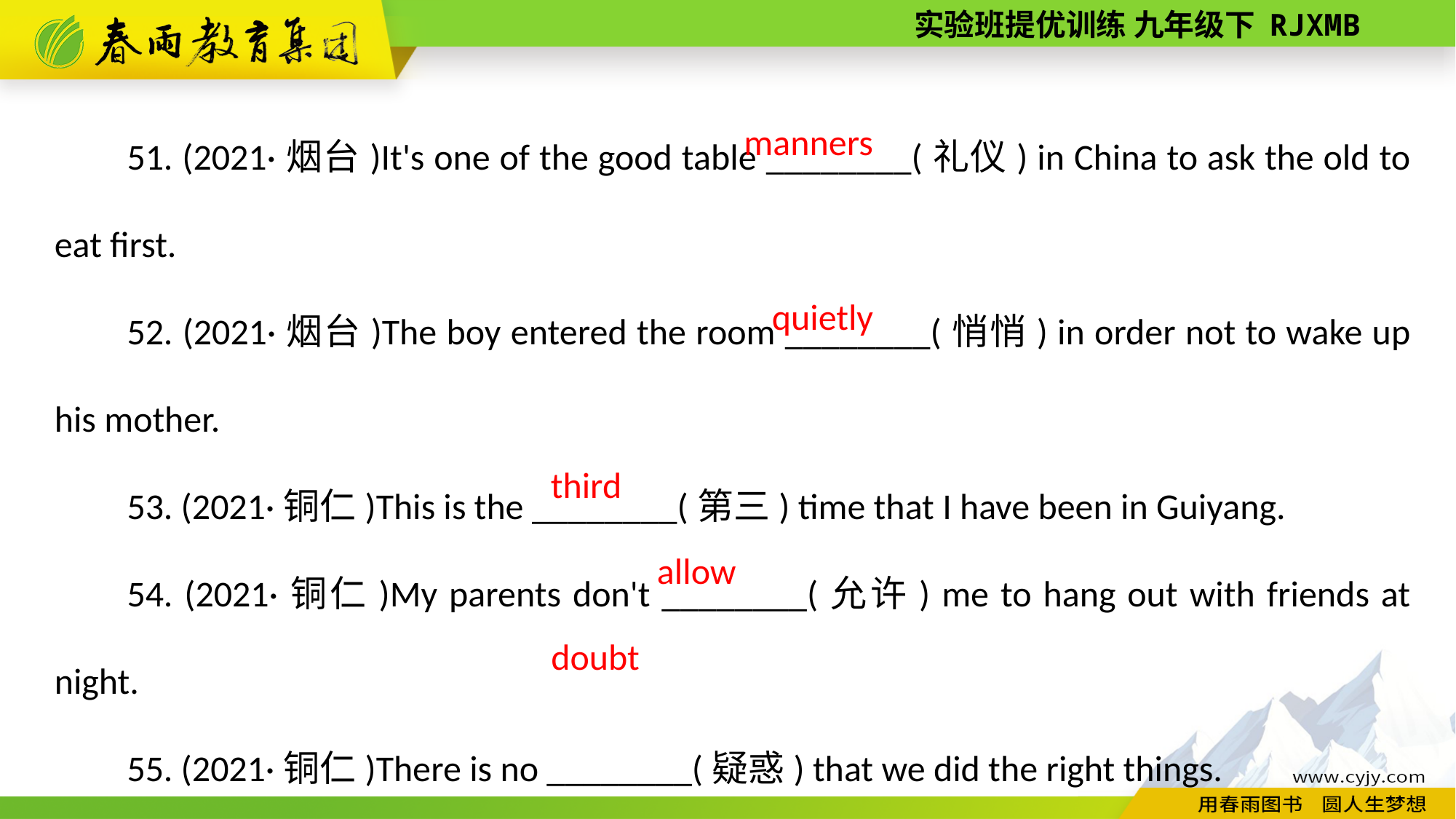

51. (2021·烟台)It's one of the good table ________(礼仪) in China to ask the old to eat first.
52. (2021·烟台)The boy entered the room ________(悄悄) in order not to wake up his mother.
53. (2021·铜仁)This is the ________(第三) time that I have been in Guiyang.
54. (2021·铜仁)My parents don't ________(允许) me to hang out with friends at night.
55. (2021·铜仁)There is no ________(疑惑) that we did the right things.
manners
quietly
third
allow
doubt